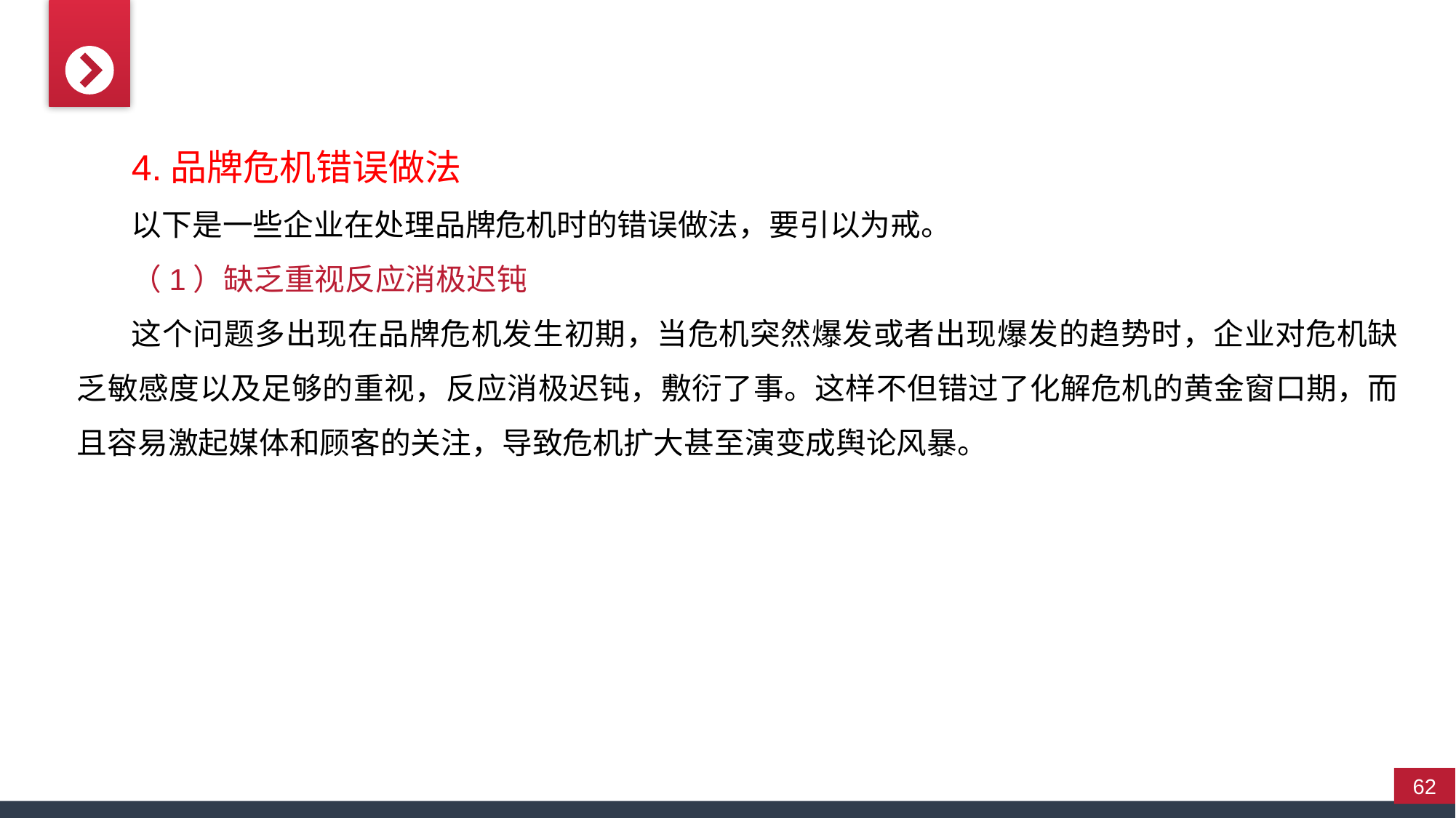

4.品牌危机错误做法
以下是一些企业在处理品牌危机时的错误做法，要引以为戒。
（1）缺乏重视反应消极迟钝
这个问题多出现在品牌危机发生初期，当危机突然爆发或者出现爆发的趋势时，企业对危机缺乏敏感度以及足够的重视，反应消极迟钝，敷衍了事。这样不但错过了化解危机的黄金窗口期，而且容易激起媒体和顾客的关注，导致危机扩大甚至演变成舆论风暴。